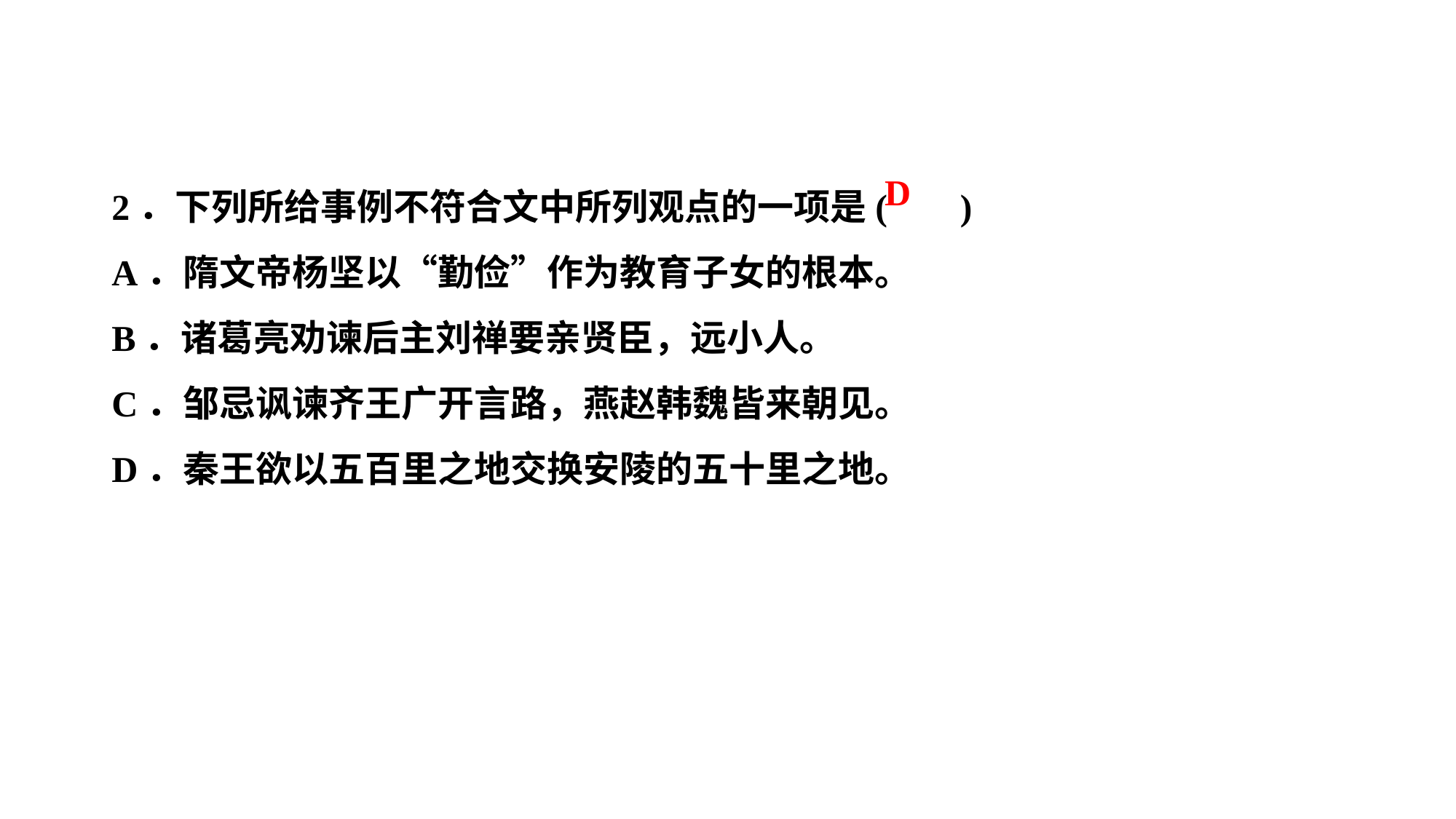

2．下列所给事例不符合文中所列观点的一项是(        )
A．隋文帝杨坚以“勤俭”作为教育子女的根本。
B．诸葛亮劝谏后主刘禅要亲贤臣，远小人。
C．邹忌讽谏齐王广开言路，燕赵韩魏皆来朝见。
D．秦王欲以五百里之地交换安陵的五十里之地。
D